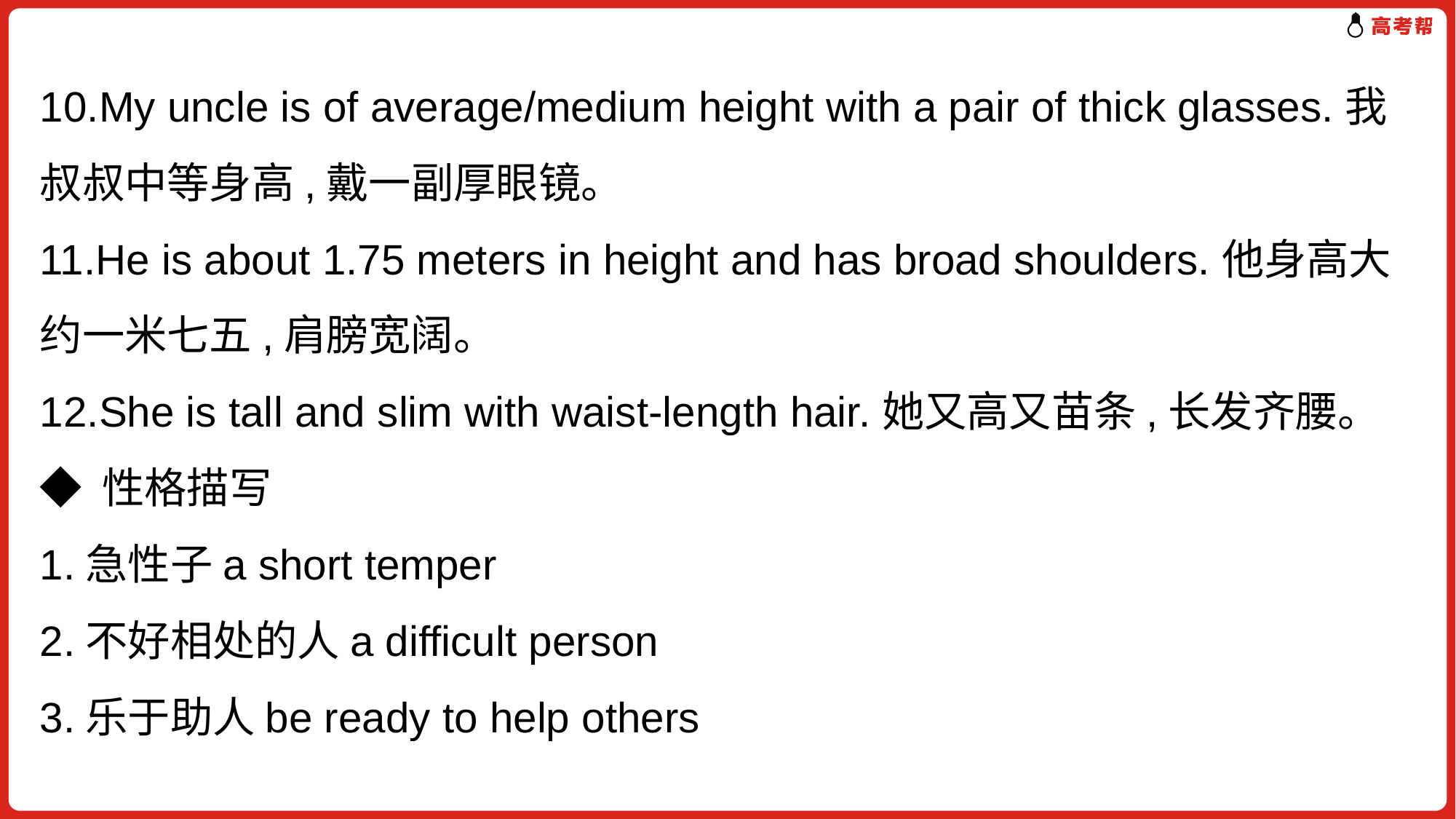

10.My uncle is of average/medium height with a pair of thick glasses.我叔叔中等身高,戴一副厚眼镜。
11.He is about 1.75 meters in height and has broad shoulders.他身高大约一米七五,肩膀宽阔。
12.She is tall and slim with waist-length hair.她又高又苗条,长发齐腰。
◆ 性格描写
1.急性子a short temper
2.不好相处的人a difficult person
3.乐于助人be ready to help others